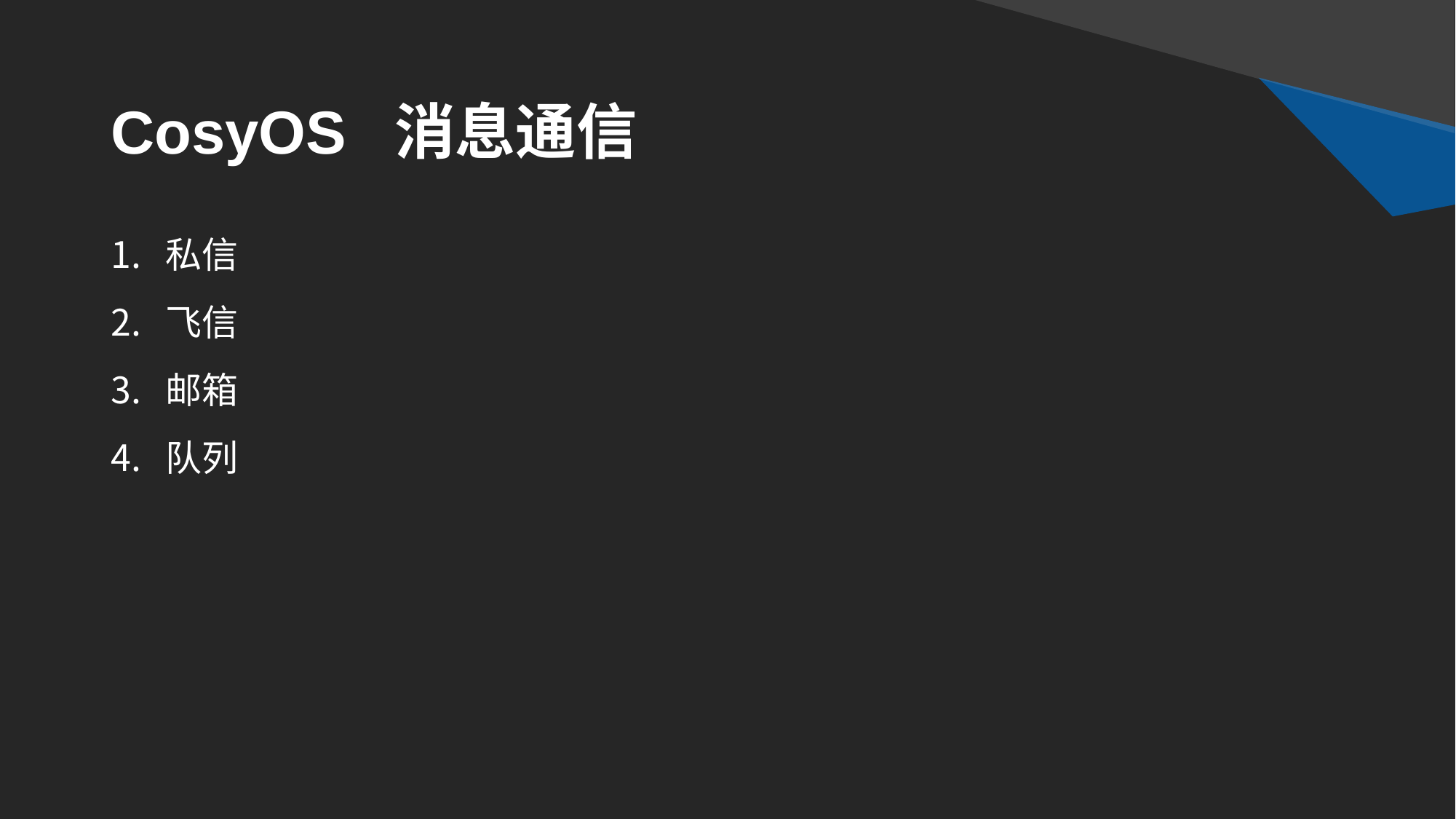

# CosyOS  消息通信
私信
飞信
邮箱
队列